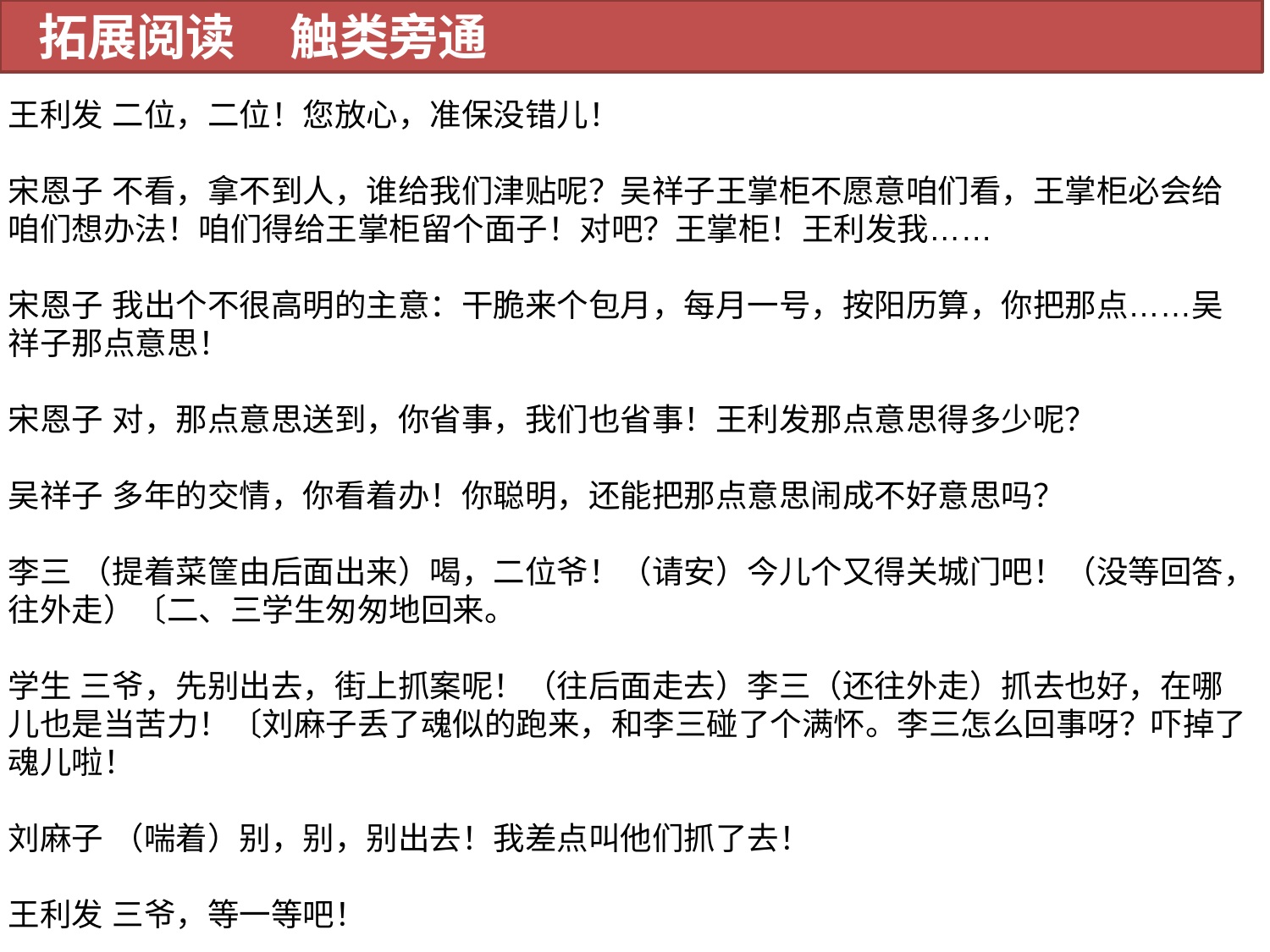

拓展阅读    触类旁通
王利发 二位，二位！您放心，准保没错儿！

宋恩子 不看，拿不到人，谁给我们津贴呢？吴祥子王掌柜不愿意咱们看，王掌柜必会给咱们想办法！咱们得给王掌柜留个面子！对吧？王掌柜！王利发我……

宋恩子 我出个不很高明的主意：干脆来个包月，每月一号，按阳历算，你把那点……吴祥子那点意思！

宋恩子 对，那点意思送到，你省事，我们也省事！王利发那点意思得多少呢？

吴祥子 多年的交情，你看着办！你聪明，还能把那点意思闹成不好意思吗？

李三 （提着菜筐由后面出来）喝，二位爷！（请安）今儿个又得关城门吧！（没等回答，往外走）〔二、三学生匆匆地回来。

学生 三爷，先别出去，街上抓案呢！（往后面走去）李三（还往外走）抓去也好，在哪儿也是当苦力！〔刘麻子丢了魂似的跑来，和李三碰了个满怀。李三怎么回事呀？吓掉了魂儿啦！

刘麻子 （喘着）别，别，别出去！我差点叫他们抓了去！

王利发 三爷，等一等吧！